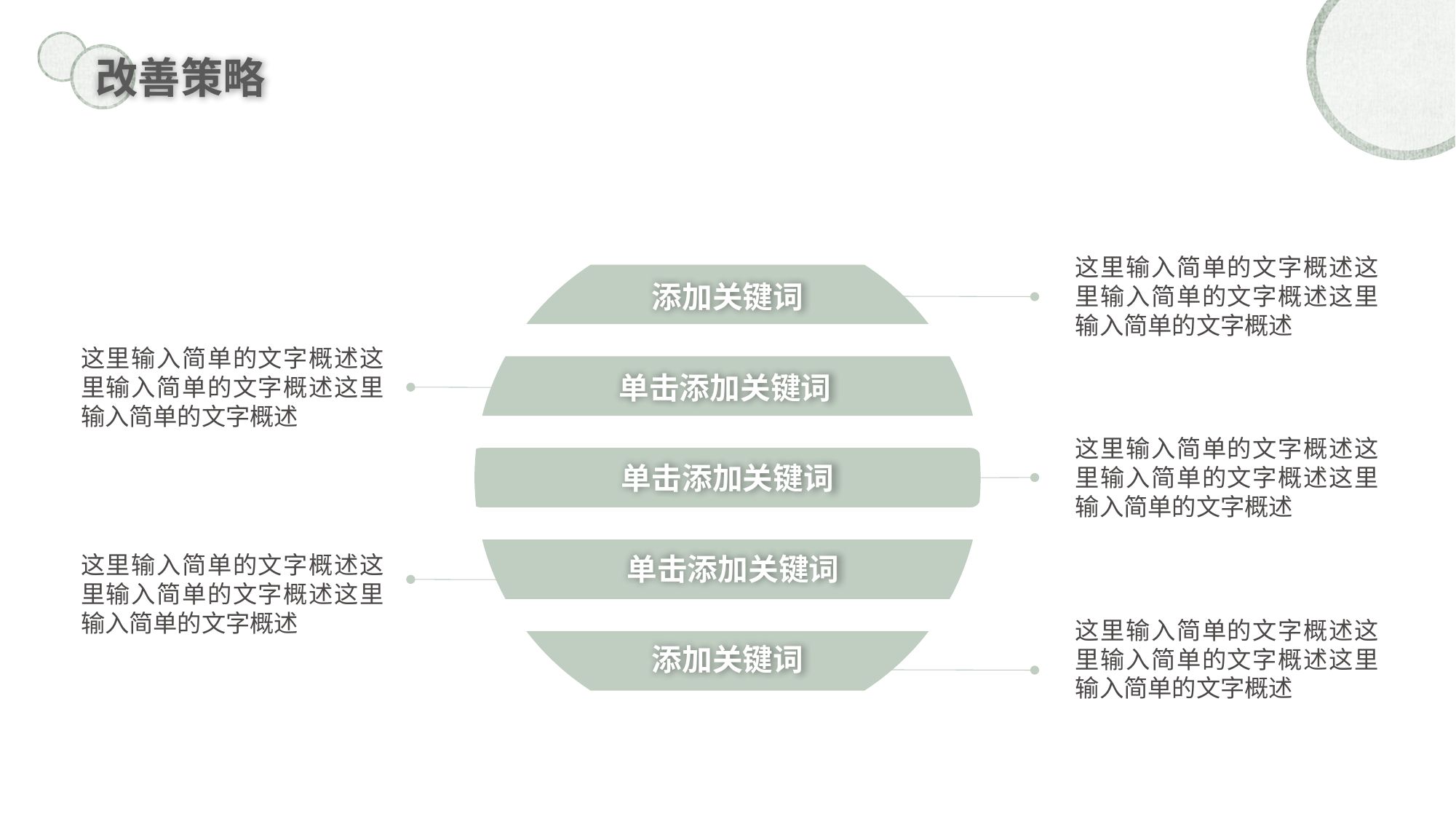

改善策略
这里输入简单的文字概述这里输入简单的文字概述这里输入简单的文字概述

添加关键词
这里输入简单的文字概述这里输入简单的文字概述这里输入简单的文字概述
单击添加关键词
这里输入简单的文字概述这里输入简单的文字概述这里输入简单的文字概述
单击添加关键词
这里输入简单的文字概述这里输入简单的文字概述这里输入简单的文字概述
单击添加关键词
这里输入简单的文字概述这里输入简单的文字概述这里输入简单的文字概述
添加关键词